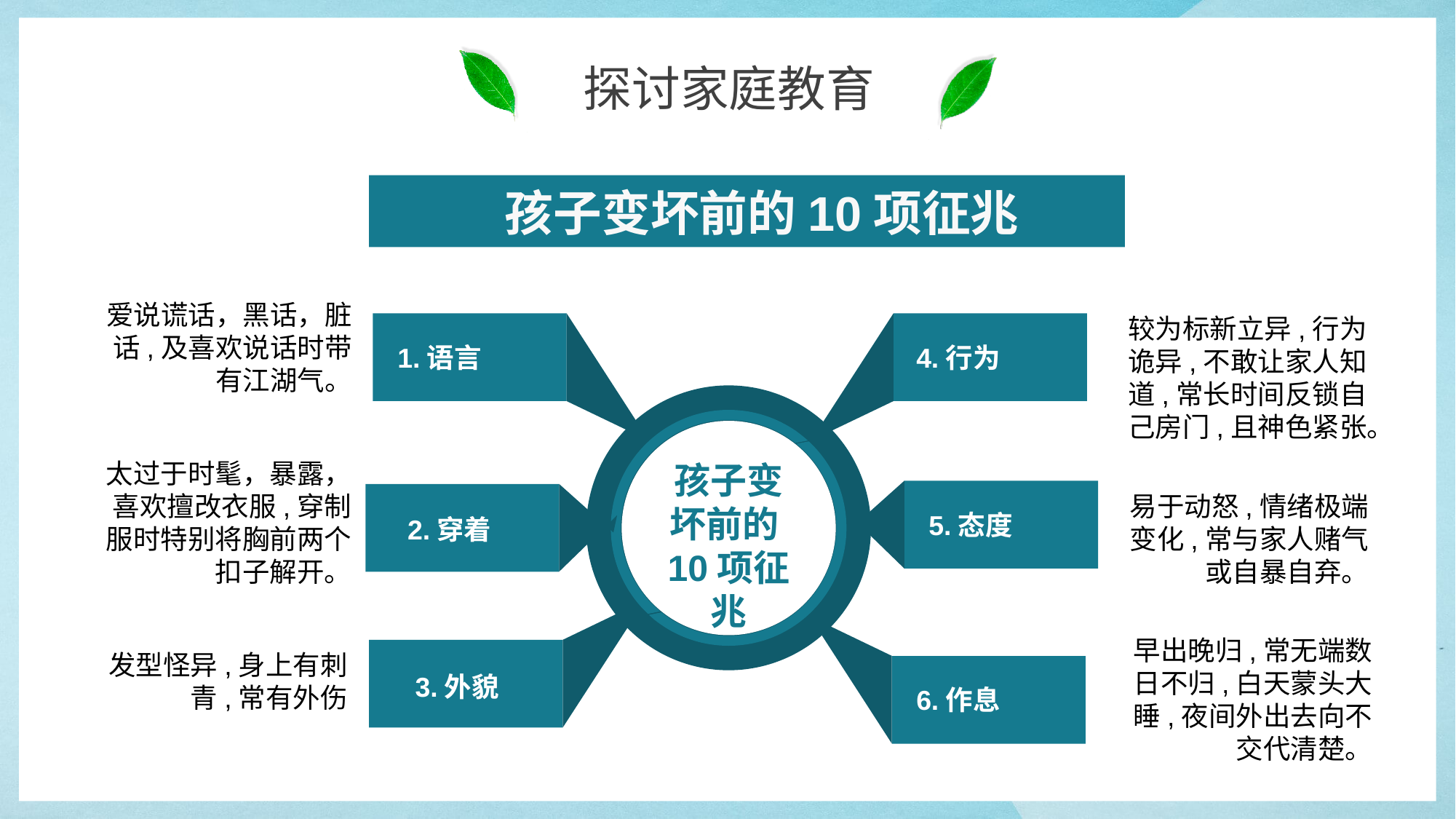

孩子变坏前的10项征兆
爱说谎话，黑话，脏话,及喜欢说话时带有江湖气。
较为标新立异,行为诡异,不敢让家人知道,常长时间反锁自己房门,且神色紧张。

1.语言
4.行为

孩子变坏前的10项征兆

太过于时髦，暴露，喜欢擅改衣服,穿制服时特别将胸前两个扣子解开。

易于动怒,情绪极端变化,常与家人赌气或自暴自弃。

2.穿着
5.态度

早出晚归,常无端数日不归,白天蒙头大睡,夜间外出去向不交代清楚。

发型怪异,身上有刺青,常有外伤

3.外貌
6.作息